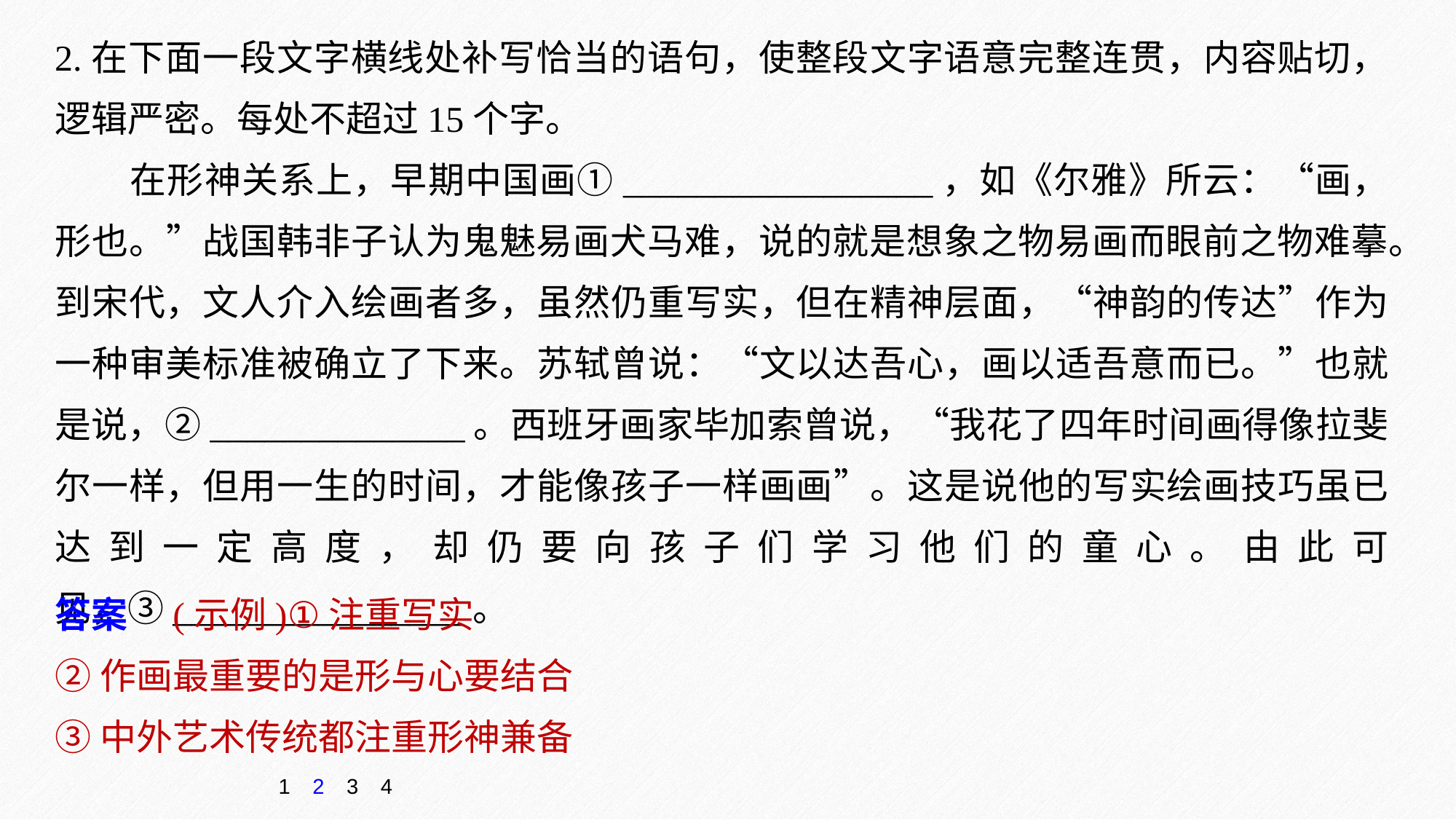

2.在下面一段文字横线处补写恰当的语句，使整段文字语意完整连贯，内容贴切，逻辑严密。每处不超过15个字。
在形神关系上，早期中国画①_________________，如《尔雅》所云：“画，形也。”战国韩非子认为鬼魅易画犬马难，说的就是想象之物易画而眼前之物难摹。到宋代，文人介入绘画者多，虽然仍重写实，但在精神层面，“神韵的传达”作为一种审美标准被确立了下来。苏轼曾说：“文以达吾心，画以适吾意而已。”也就是说，②______________。西班牙画家毕加索曾说，“我花了四年时间画得像拉斐尔一样，但用一生的时间，才能像孩子一样画画”。这是说他的写实绘画技巧虽已达到一定高度，却仍要向孩子们学习他们的童心。由此可见，③________________。
答案　(示例)①注重写实
②作画最重要的是形与心要结合
③中外艺术传统都注重形神兼备
1
2
3
4